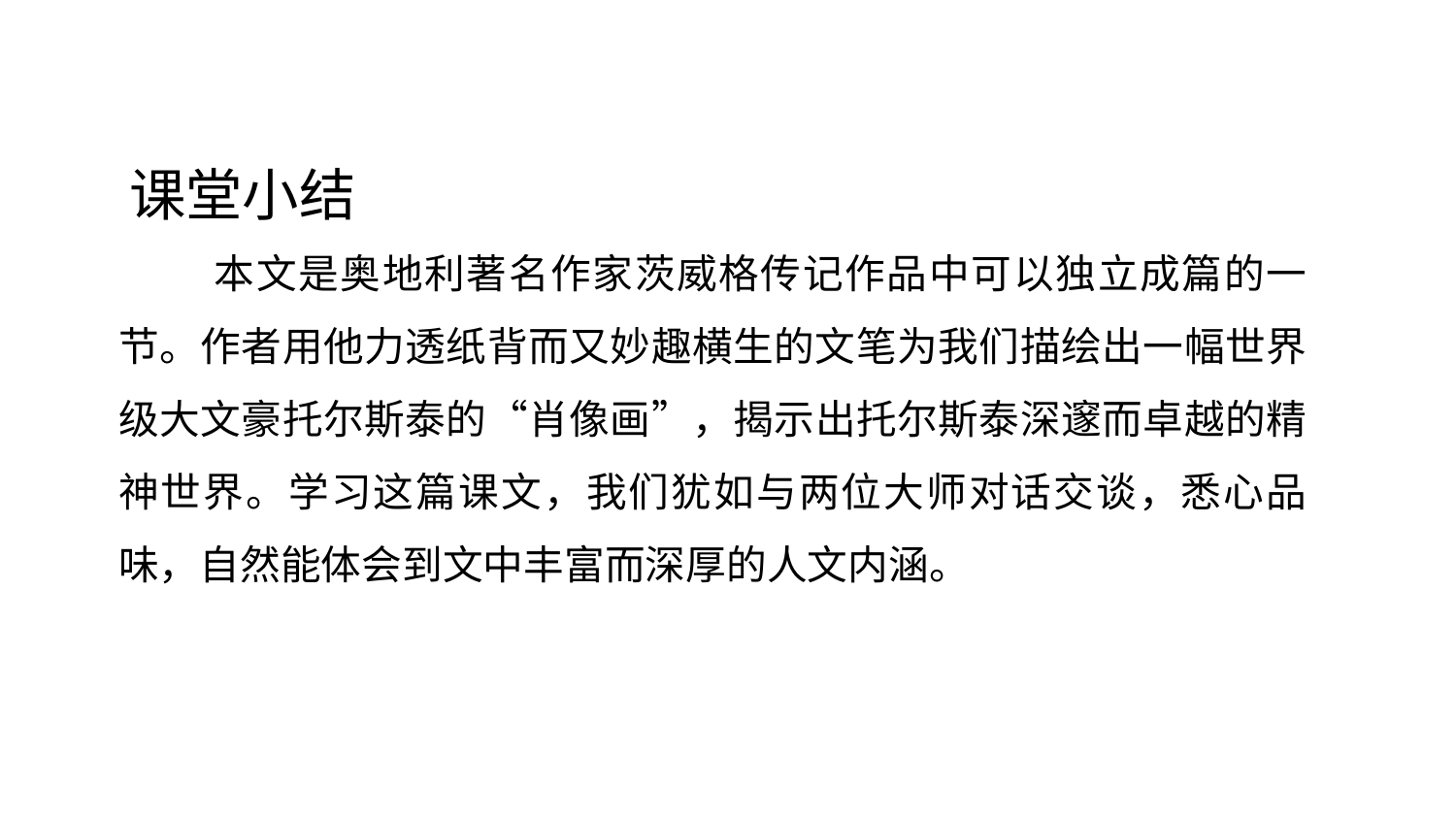

课堂小结
    本文是奥地利著名作家茨威格传记作品中可以独立成篇的一节。作者用他力透纸背而又妙趣横生的文笔为我们描绘出一幅世界级大文豪托尔斯泰的“肖像画”，揭示出托尔斯泰深邃而卓越的精神世界。学习这篇课文，我们犹如与两位大师对话交谈，悉心品味，自然能体会到文中丰富而深厚的人文内涵。